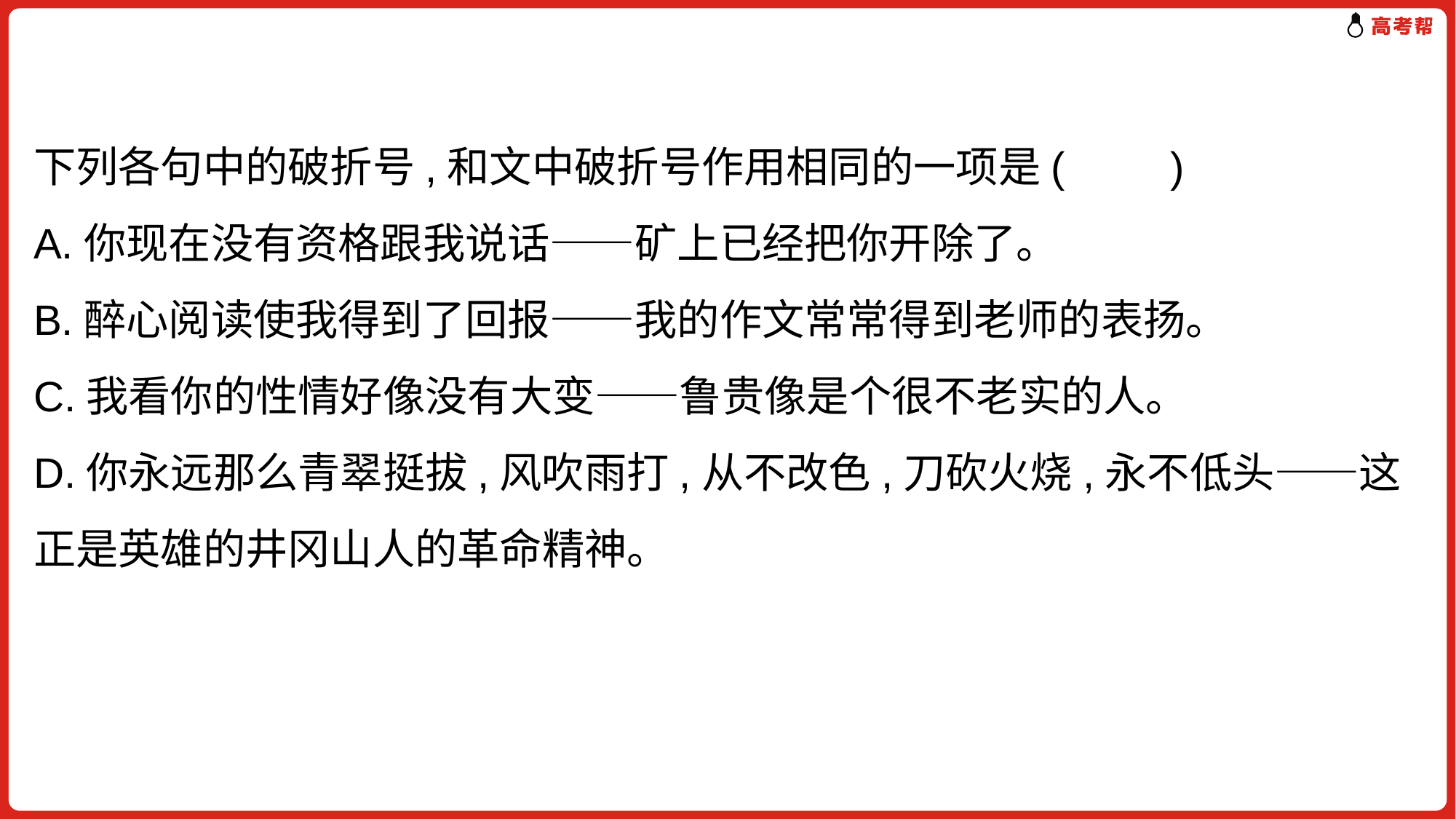

下列各句中的破折号,和文中破折号作用相同的一项是(　　)
A.你现在没有资格跟我说话——矿上已经把你开除了。
B.醉心阅读使我得到了回报——我的作文常常得到老师的表扬。
C.我看你的性情好像没有大变——鲁贵像是个很不老实的人。
D.你永远那么青翠挺拔,风吹雨打,从不改色,刀砍火烧,永不低头——这正是英雄的井冈山人的革命精神。